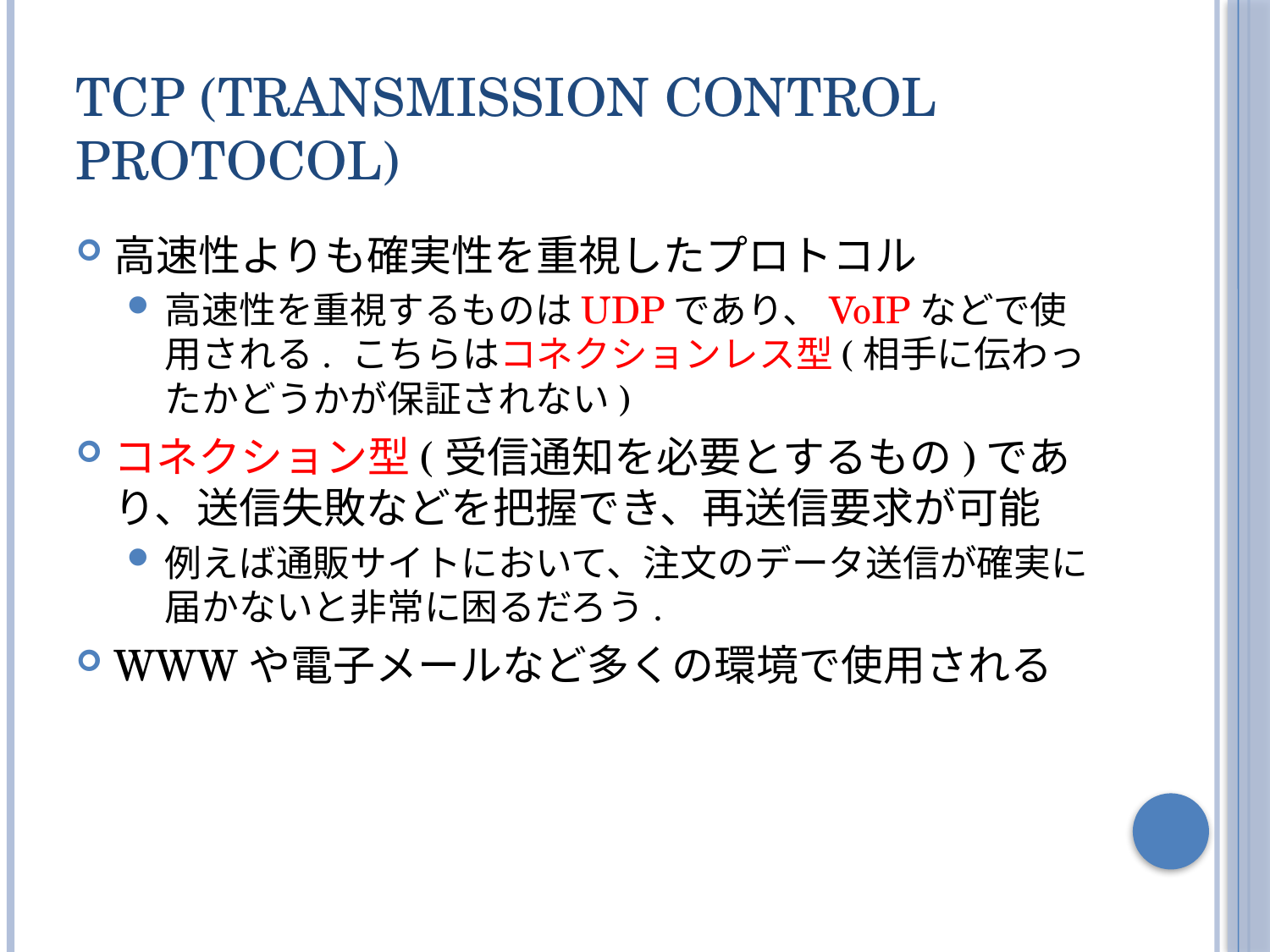

# TCP (Transmission Control Protocol)
高速性よりも確実性を重視したプロトコル
高速性を重視するものはUDPであり、VoIPなどで使用される. こちらはコネクションレス型(相手に伝わったかどうかが保証されない)
コネクション型(受信通知を必要とするもの)であり、送信失敗などを把握でき、再送信要求が可能
例えば通販サイトにおいて、注文のデータ送信が確実に届かないと非常に困るだろう.
WWWや電子メールなど多くの環境で使用される